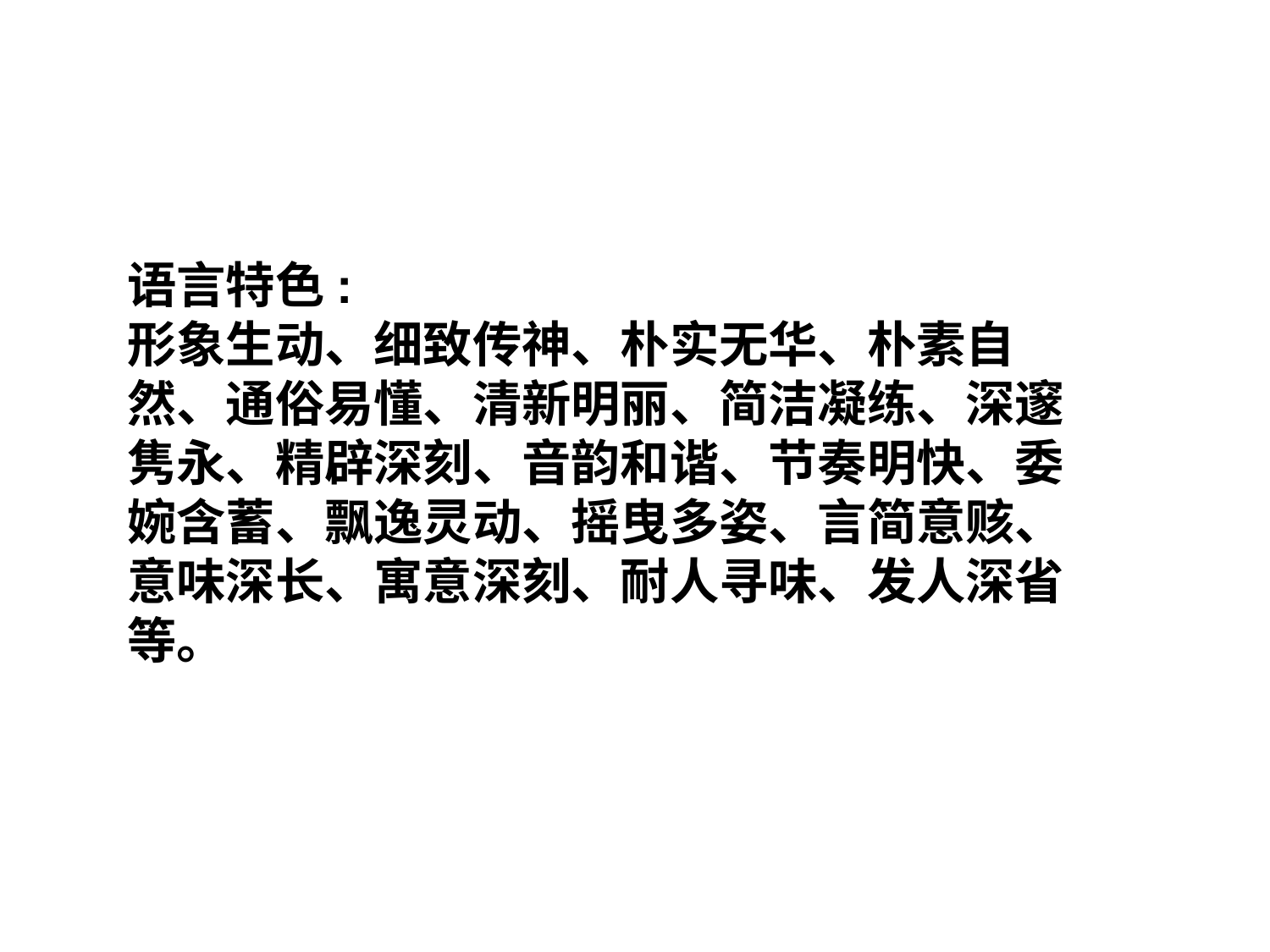

语言特色:
形象生动、细致传神、朴实无华、朴素自然、通俗易懂、清新明丽、简洁凝练、深邃隽永、精辟深刻、音韵和谐、节奏明快、委婉含蓄、飘逸灵动、摇曳多姿、言简意赅、意味深长、寓意深刻、耐人寻味、发人深省等。